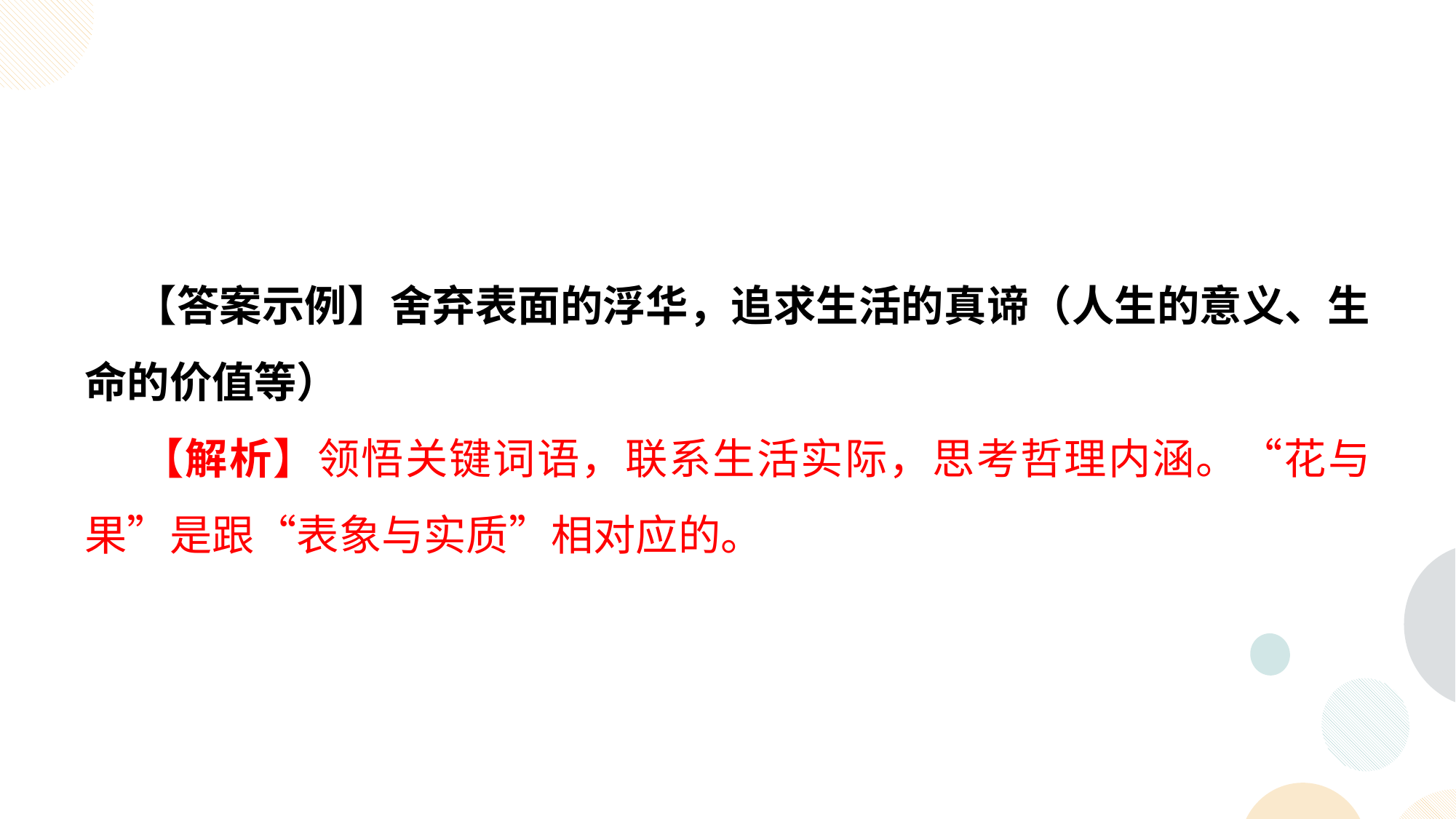

【答案示例】舍弃表面的浮华，追求生活的真谛（人生的意义、生命的价值等）
    【解析】领悟关键词语，联系生活实际，思考哲理内涵。“花与果”是跟“表象与实质”相对应的。